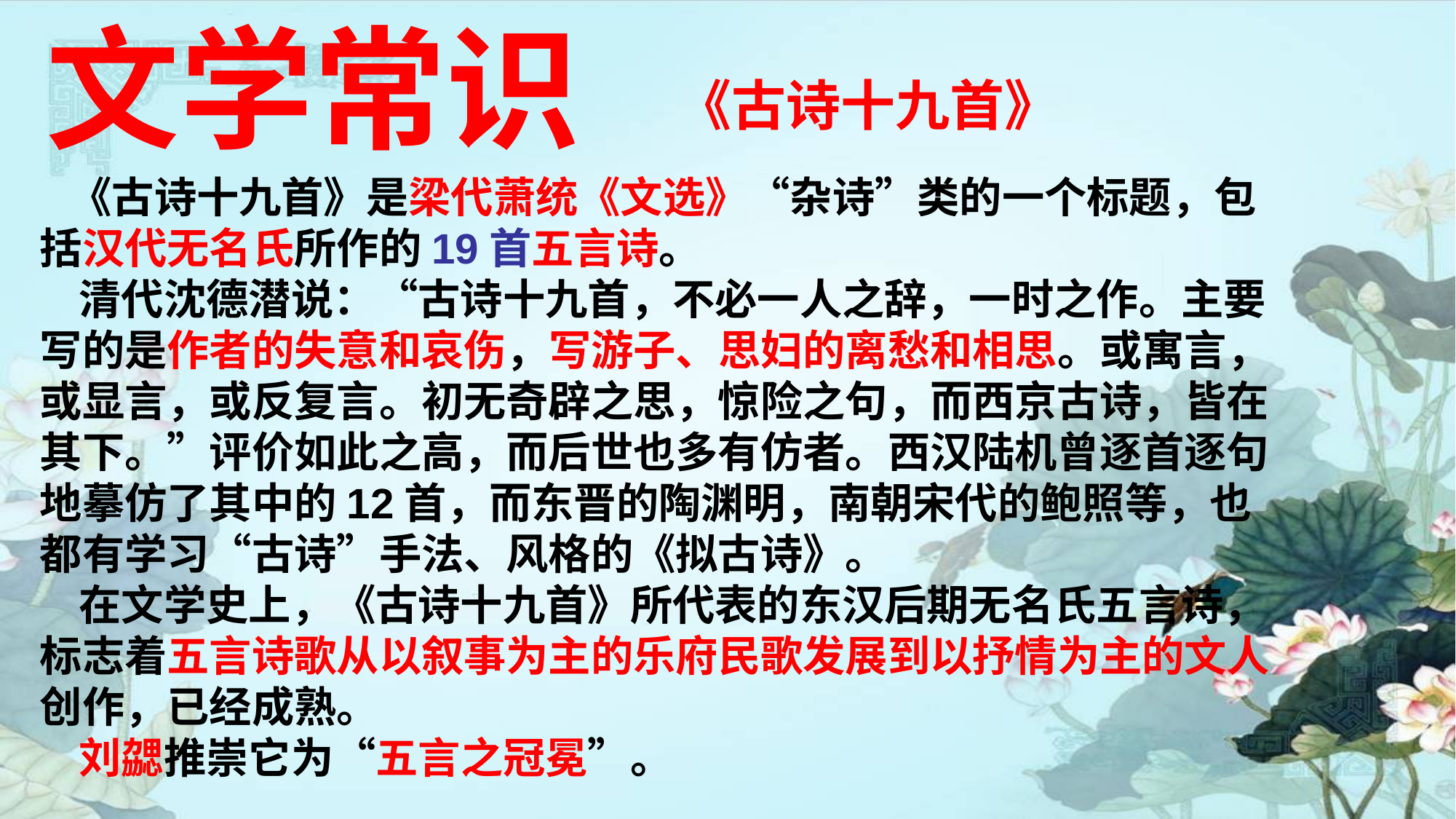

文学常识
《古诗十九首》
  《古诗十九首》是梁代萧统《文选》“杂诗”类的一个标题，包括汉代无名氏所作的19首五言诗。
   清代沈德潜说：“古诗十九首，不必一人之辞，一时之作。主要写的是作者的失意和哀伤，写游子、思妇的离愁和相思。或寓言，或显言，或反复言。初无奇辟之思，惊险之句，而西京古诗，皆在其下。”评价如此之高，而后世也多有仿者。西汉陆机曾逐首逐句地摹仿了其中的12首，而东晋的陶渊明，南朝宋代的鲍照等，也都有学习“古诗”手法、风格的《拟古诗》。
   在文学史上，《古诗十九首》所代表的东汉后期无名氏五言诗，标志着五言诗歌从以叙事为主的乐府民歌发展到以抒情为主的文人创作，已经成熟。
   刘勰推崇它为“五言之冠冕”。